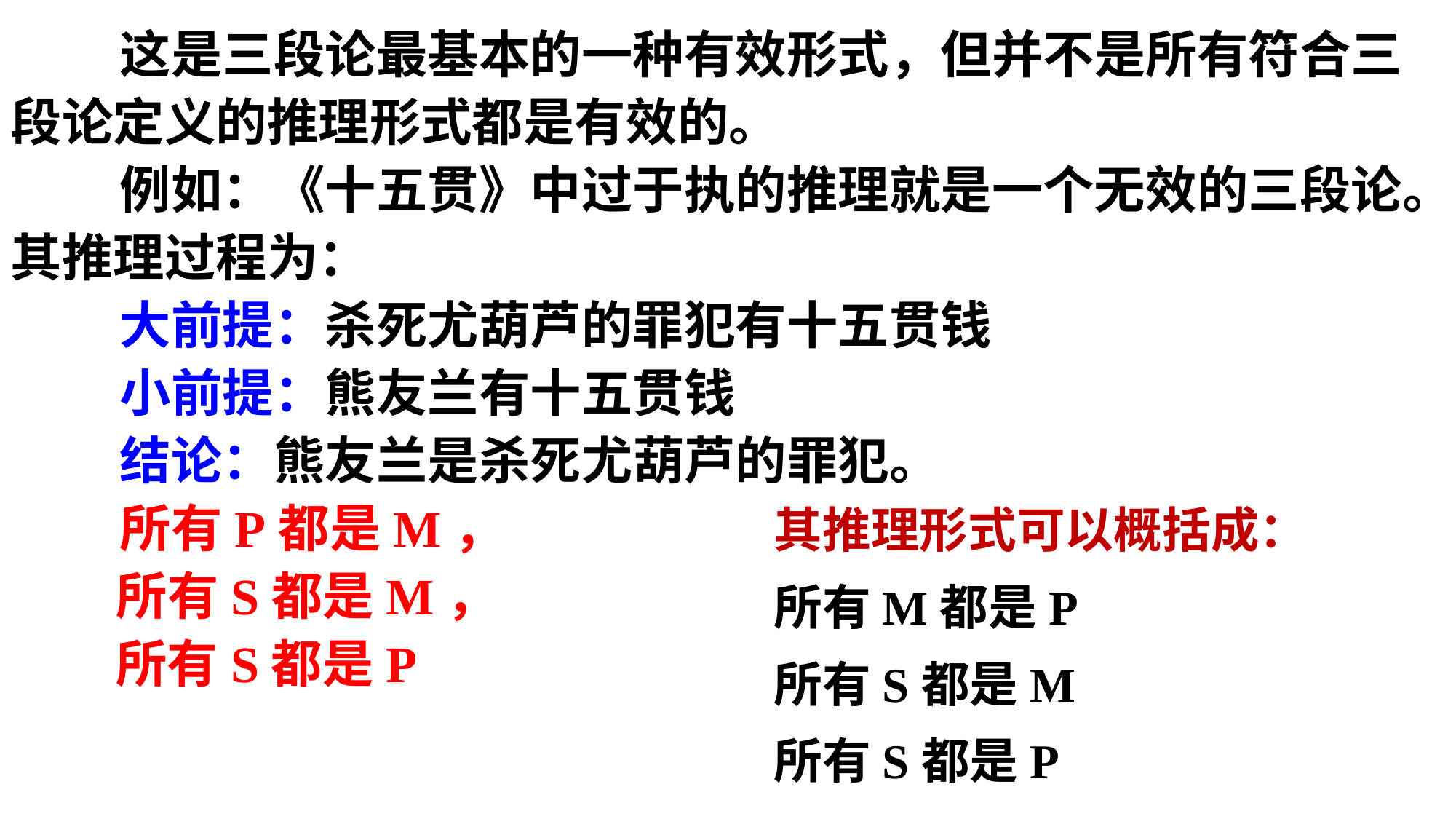

这是三段论最基本的一种有效形式，但并不是所有符合三段论定义的推理形式都是有效的。
	例如：《十五贯》中过于执的推理就是一个无效的三段论。其推理过程为：
	大前提：杀死尤葫芦的罪犯有十五贯钱
	小前提：熊友兰有十五贯钱
	结论：熊友兰是杀死尤葫芦的罪犯。
	所有P都是M，
        所有S都是M，
        所有S都是P

其推理形式可以概括成：
所有M都是P
所有S都是M
所有S都是P